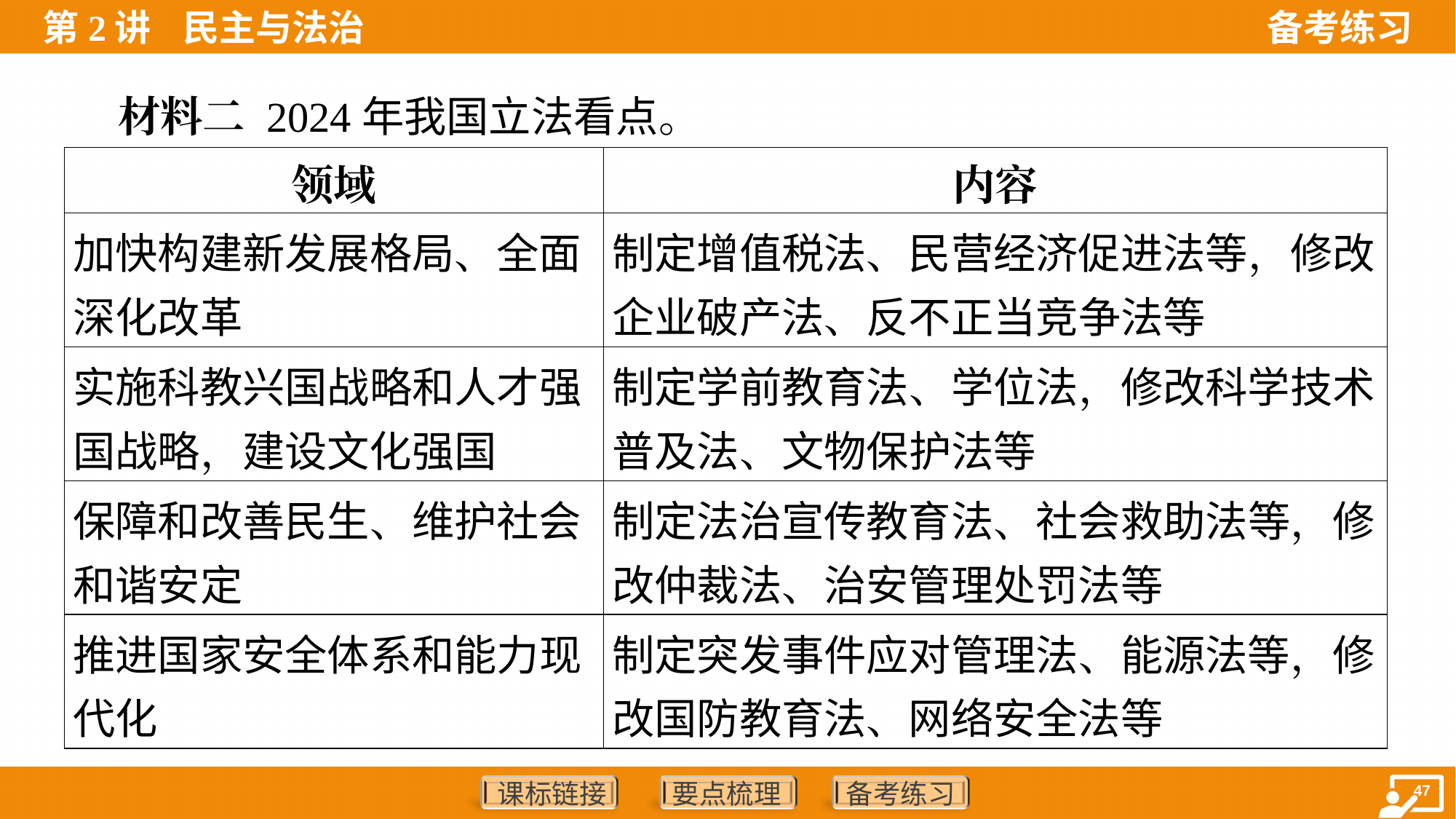

材料二 2024年我国立法看点。
| 领域 | 内容 |
| --- | --- |
| 加快构建新发展格局、全面 深化改革 | 制定增值税法、民营经济促进法等，修改 企业破产法、反不正当竞争法等 |
| 实施科教兴国战略和人才强 国战略，建设文化强国 | 制定学前教育法、学位法，修改科学技术 普及法、文物保护法等 |
| 保障和改善民生、维护社会 和谐安定 | 制定法治宣传教育法、社会救助法等，修 改仲裁法、治安管理处罚法等 |
| 推进国家安全体系和能力现 代化 | 制定突发事件应对管理法、能源法等，修 改国防教育法、网络安全法等 |